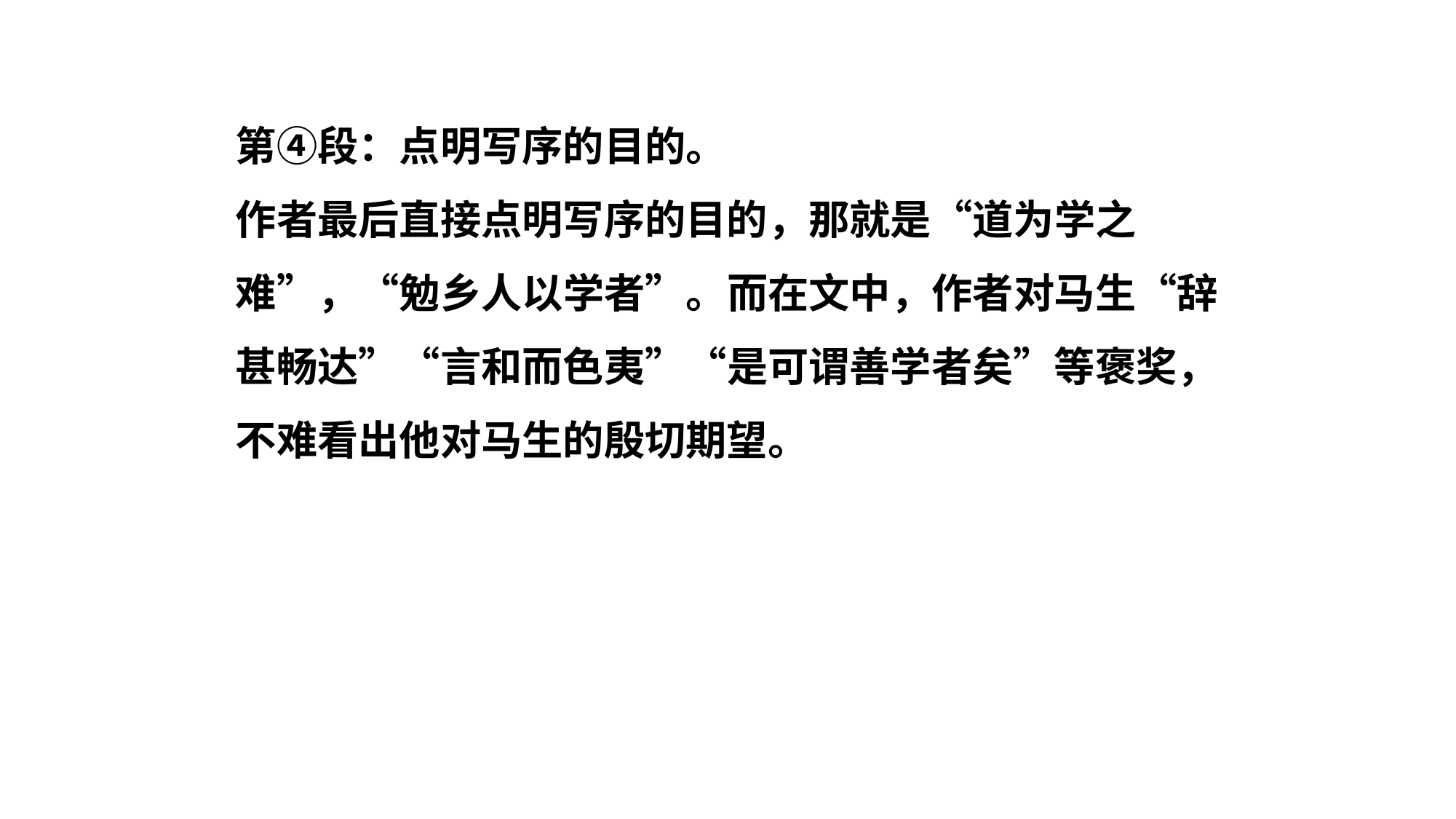

第④段：点明写序的目的。
作者最后直接点明写序的目的，那就是“道为学之难”，“勉乡人以学者”。而在文中，作者对马生“辞甚畅达”“言和而色夷”“是可谓善学者矣”等褒奖，不难看出他对马生的殷切期望。